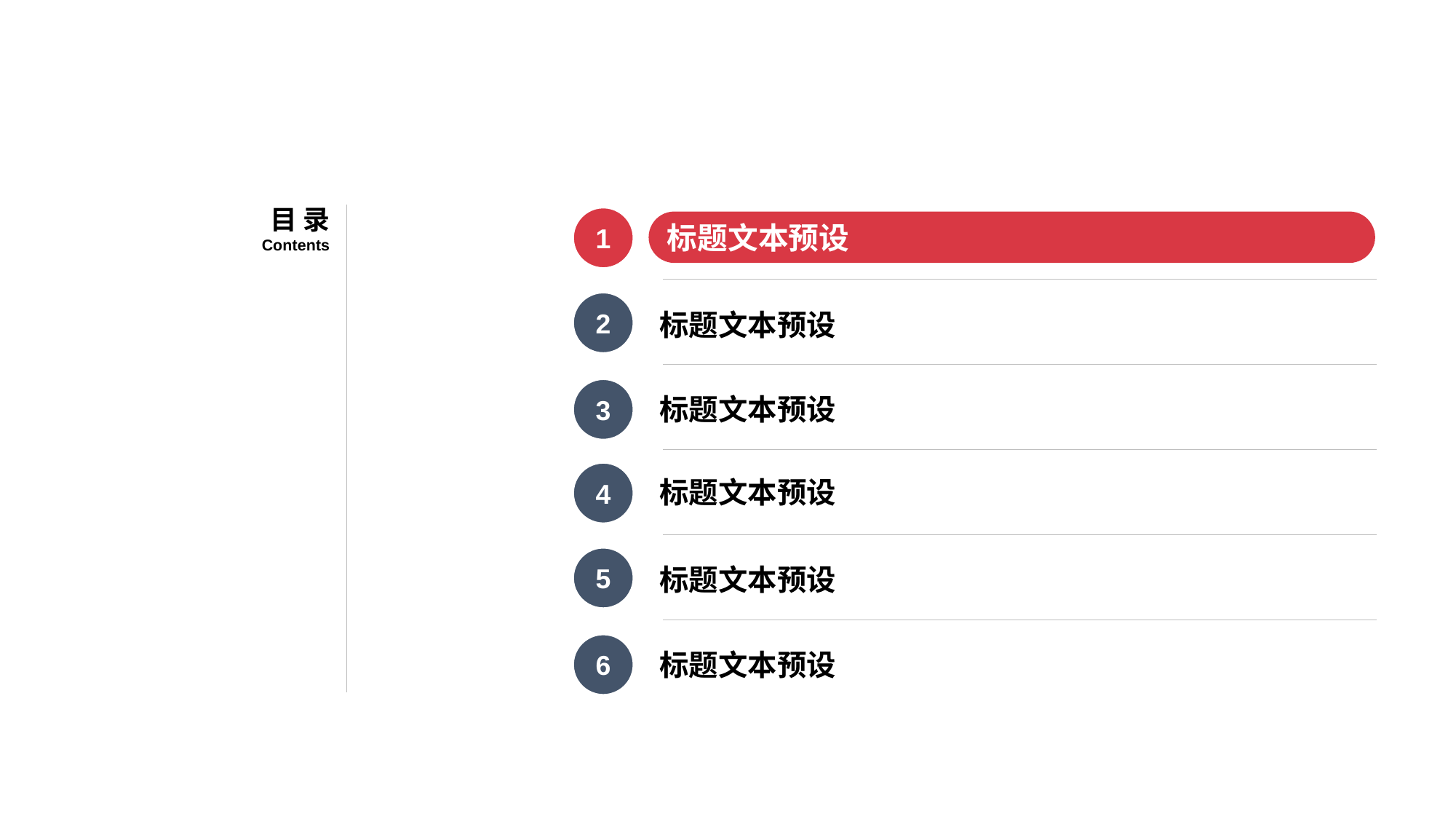

目 录
Contents
1
标题文本预设
2
标题文本预设
3
标题文本预设
4
标题文本预设
5
标题文本预设
6
标题文本预设